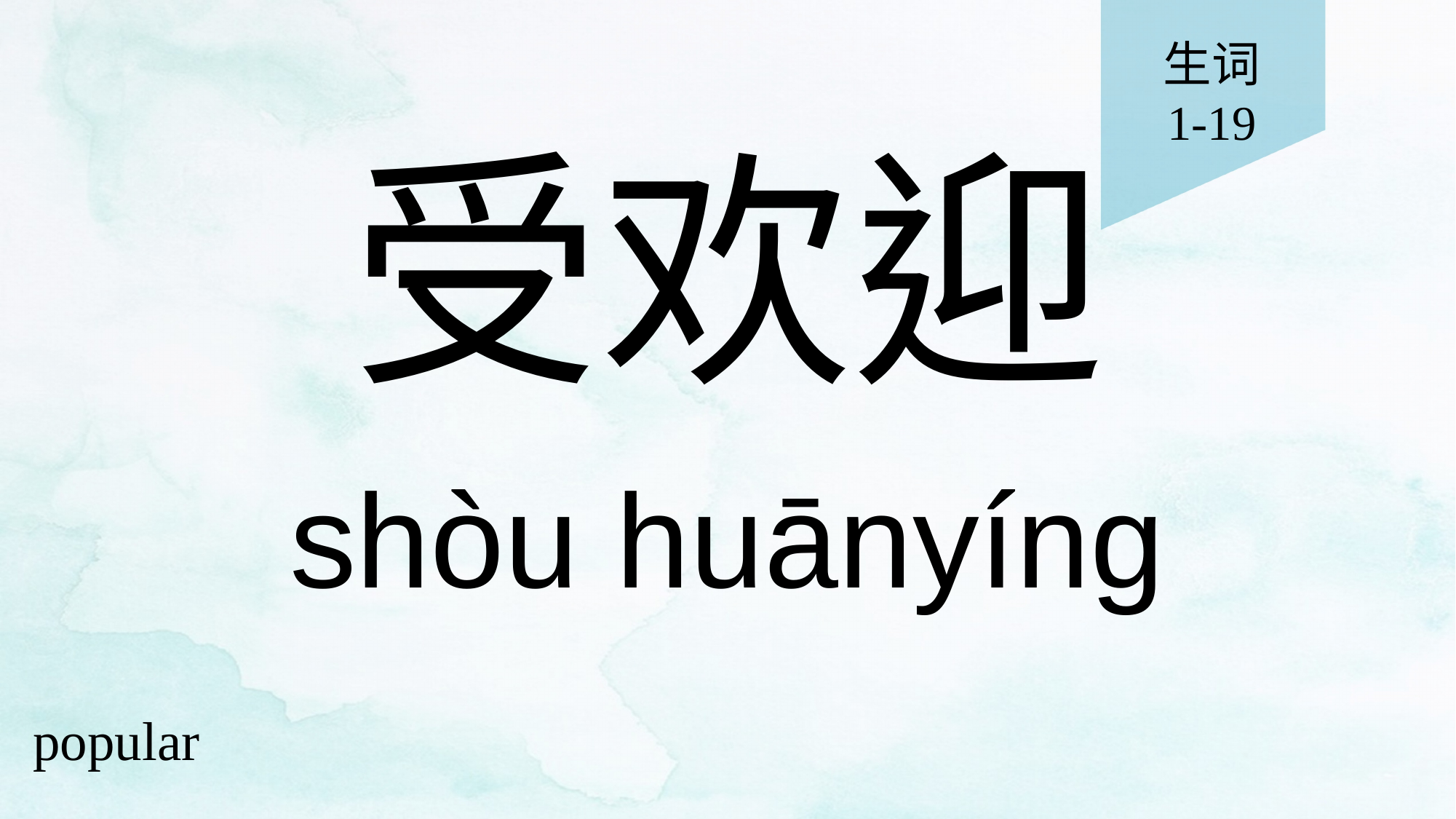

生词
1-19
# 受欢迎
shòu huānyíng
popular